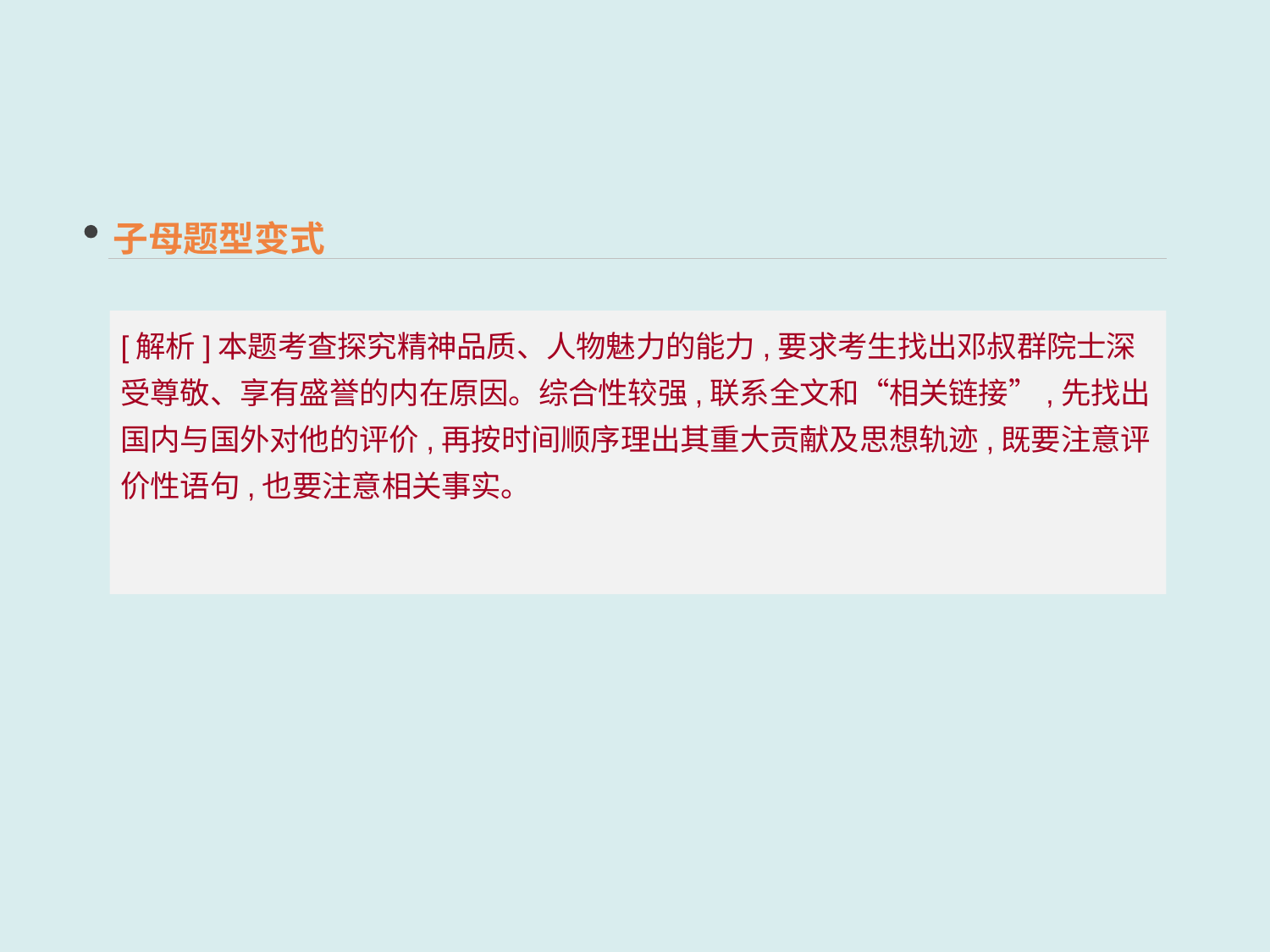

子母题型变式

[解析]本题考查探究精神品质、人物魅力的能力,要求考生找出邓叔群院士深受尊敬、享有盛誉的内在原因。综合性较强,联系全文和“相关链接”,先找出国内与国外对他的评价,再按时间顺序理出其重大贡献及思想轨迹,既要注意评价性语句,也要注意相关事实。